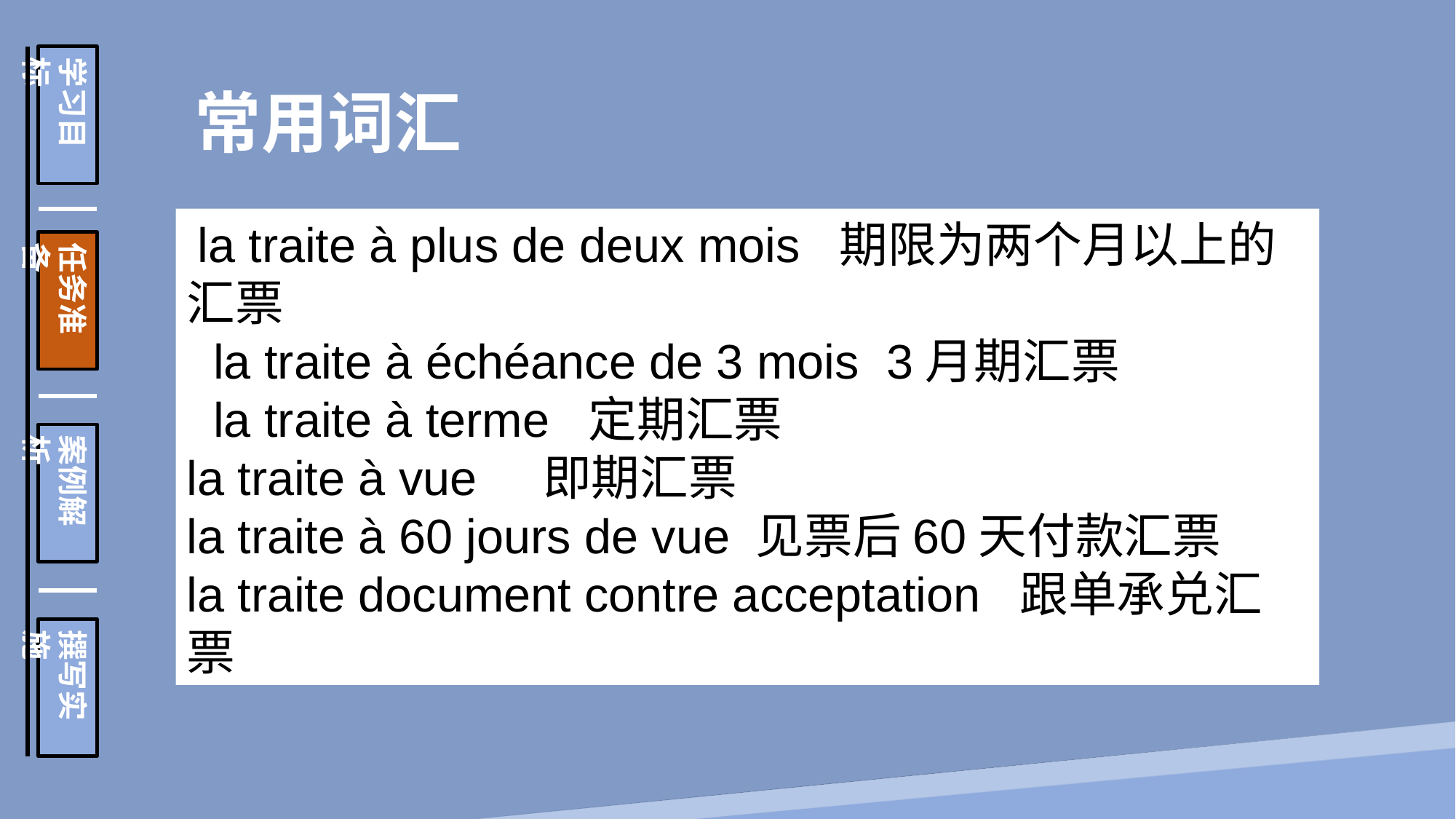

学习目标
任务准备
案例解析
撰写实施
 常用词汇

 la traite à plus de deux mois  期限为两个月以上的汇票
  la traite à échéance de 3 mois  3月期汇票
  la traite à terme  定期汇票
la traite à vue    即期汇票
la traite à 60 jours de vue 见票后60天付款汇票
la traite document contre acceptation  跟单承兑汇票